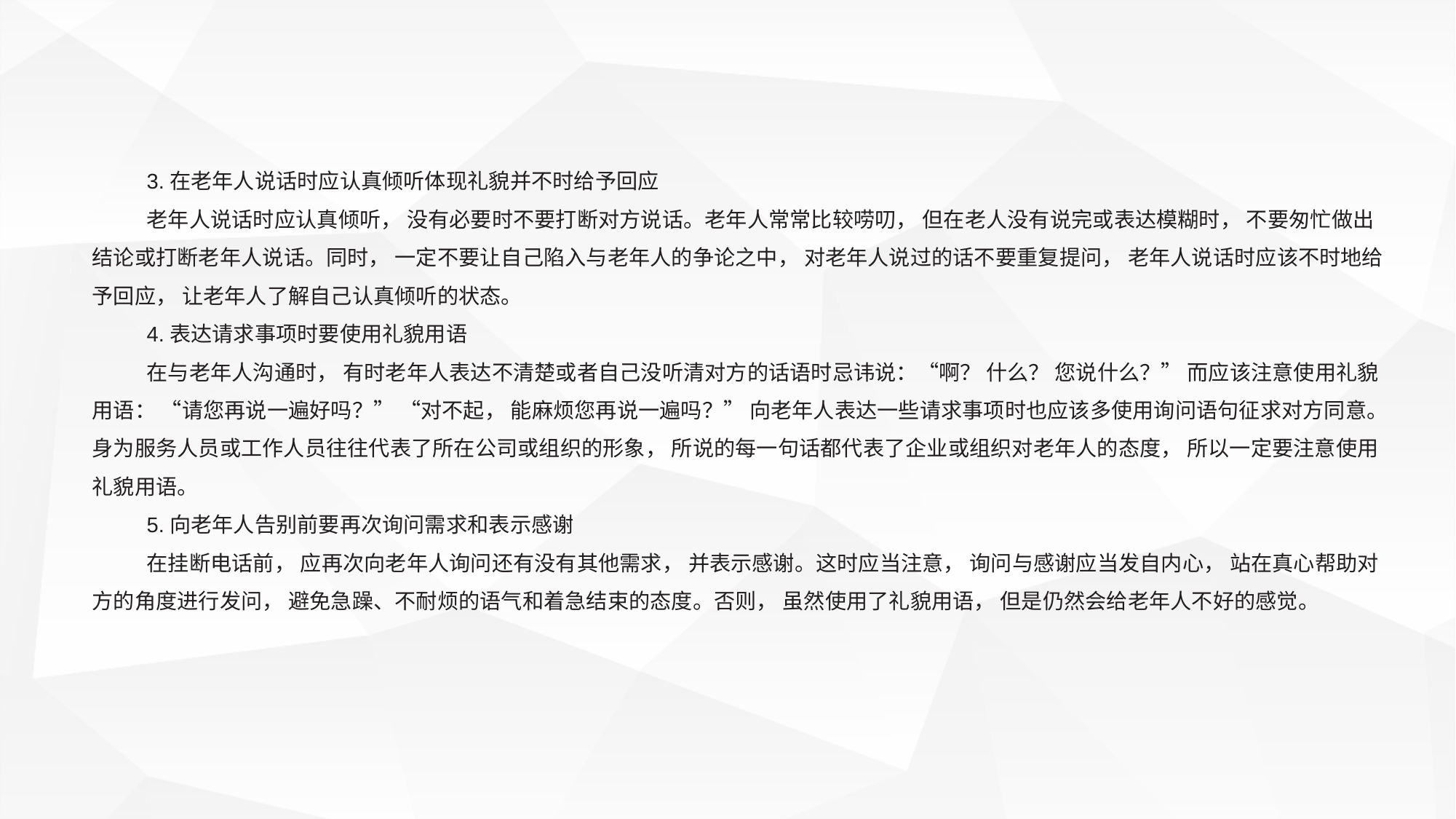

3.在老年人说话时应认真倾听体现礼貌并不时给予回应
老年人说话时应认真倾听， 没有必要时不要打断对方说话。老年人常常比较唠叨， 但在老人没有说完或表达模糊时， 不要匆忙做出结论或打断老年人说话。同时， 一定不要让自己陷入与老年人的争论之中， 对老年人说过的话不要重复提问， 老年人说话时应该不时地给予回应， 让老年人了解自己认真倾听的状态。
4.表达请求事项时要使用礼貌用语
在与老年人沟通时， 有时老年人表达不清楚或者自己没听清对方的话语时忌讳说：“啊？ 什么？ 您说什么？” 而应该注意使用礼貌用语： “请您再说一遍好吗？” “对不起， 能麻烦您再说一遍吗？” 向老年人表达一些请求事项时也应该多使用询问语句征求对方同意。身为服务人员或工作人员往往代表了所在公司或组织的形象， 所说的每一句话都代表了企业或组织对老年人的态度， 所以一定要注意使用礼貌用语。
5.向老年人告别前要再次询问需求和表示感谢
在挂断电话前， 应再次向老年人询问还有没有其他需求， 并表示感谢。这时应当注意， 询问与感谢应当发自内心， 站在真心帮助对方的角度进行发问， 避免急躁、不耐烦的语气和着急结束的态度。否则， 虽然使用了礼貌用语， 但是仍然会给老年人不好的感觉。